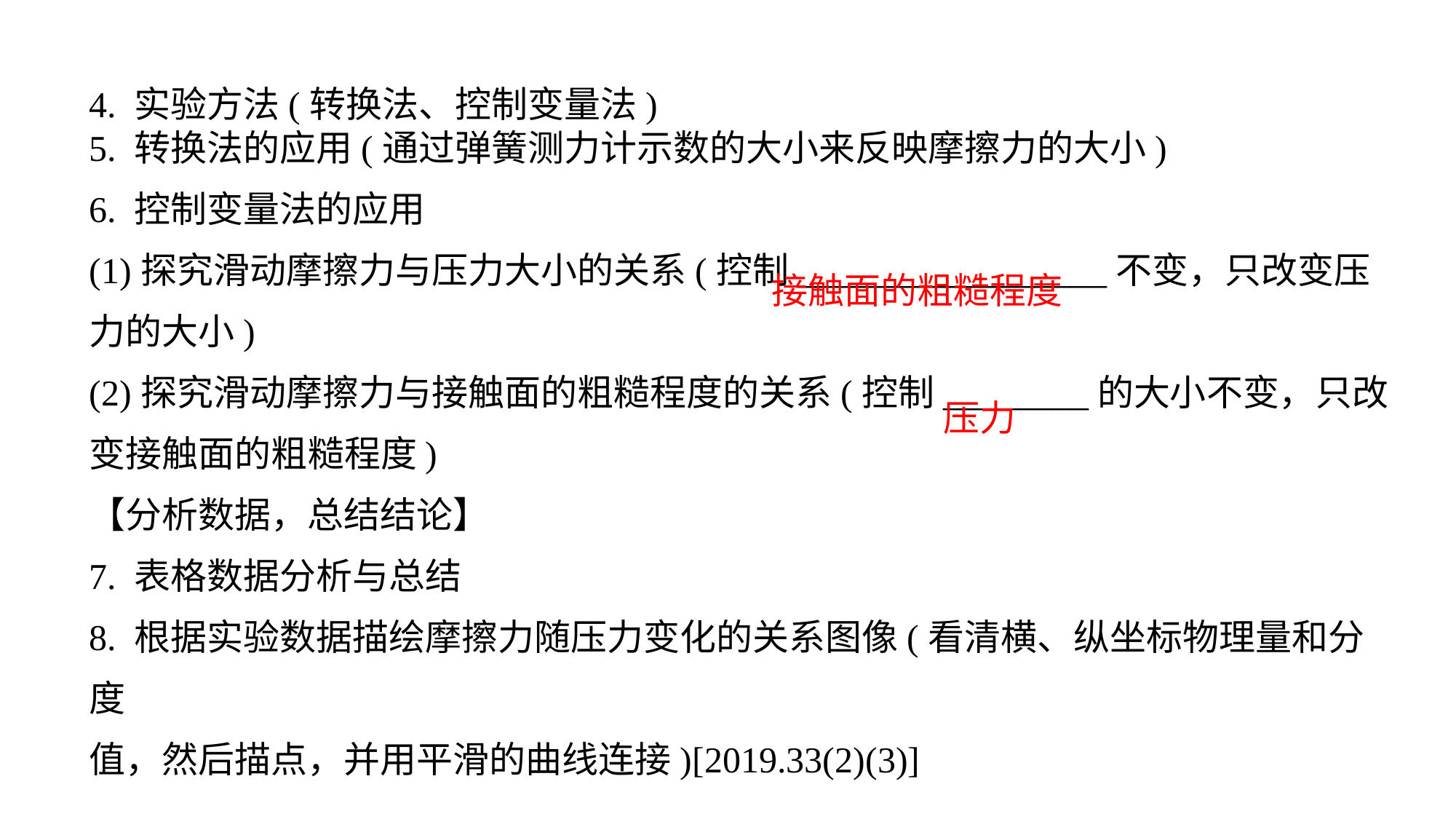

4. 实验方法(转换法、控制变量法)5. 转换法的应用(通过弹簧测力计示数的大小来反映摩擦力的大小)6. 控制变量法的应用
(1)探究滑动摩擦力与压力大小的关系(控制_________________不变，只改变压力的大小)(2)探究滑动摩擦力与接触面的粗糙程度的关系(控制________的大小不变，只改变接触面的粗糙程度)【分析数据，总结结论】7. 表格数据分析与总结
8. 根据实验数据描绘摩擦力随压力变化的关系图像(看清横、纵坐标物理量和分度
值，然后描点，并用平滑的曲线连接)[2019.33(2)(3)]
接触面的粗糙程度
压力